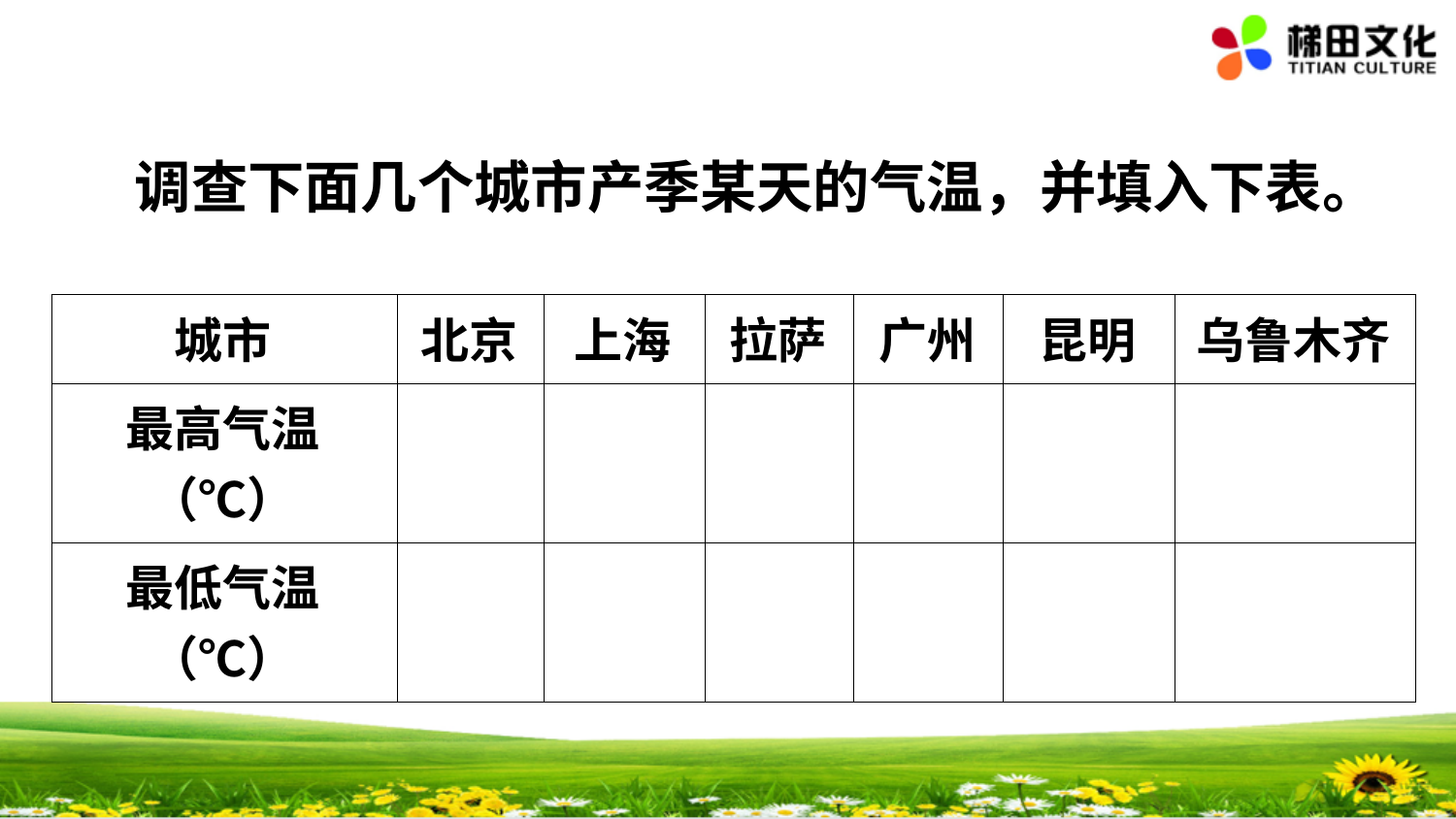

调查下面几个城市产季某天的气温，并填入下表。
| 城市 | 北京 | 上海 | 拉萨 | 广州 | 昆明 | 乌鲁木齐 |
| --- | --- | --- | --- | --- | --- | --- |
| 最高气温（℃） |  |  |  |  |  |  |
| 最低气温（℃） |  |  |  |  |  |  |